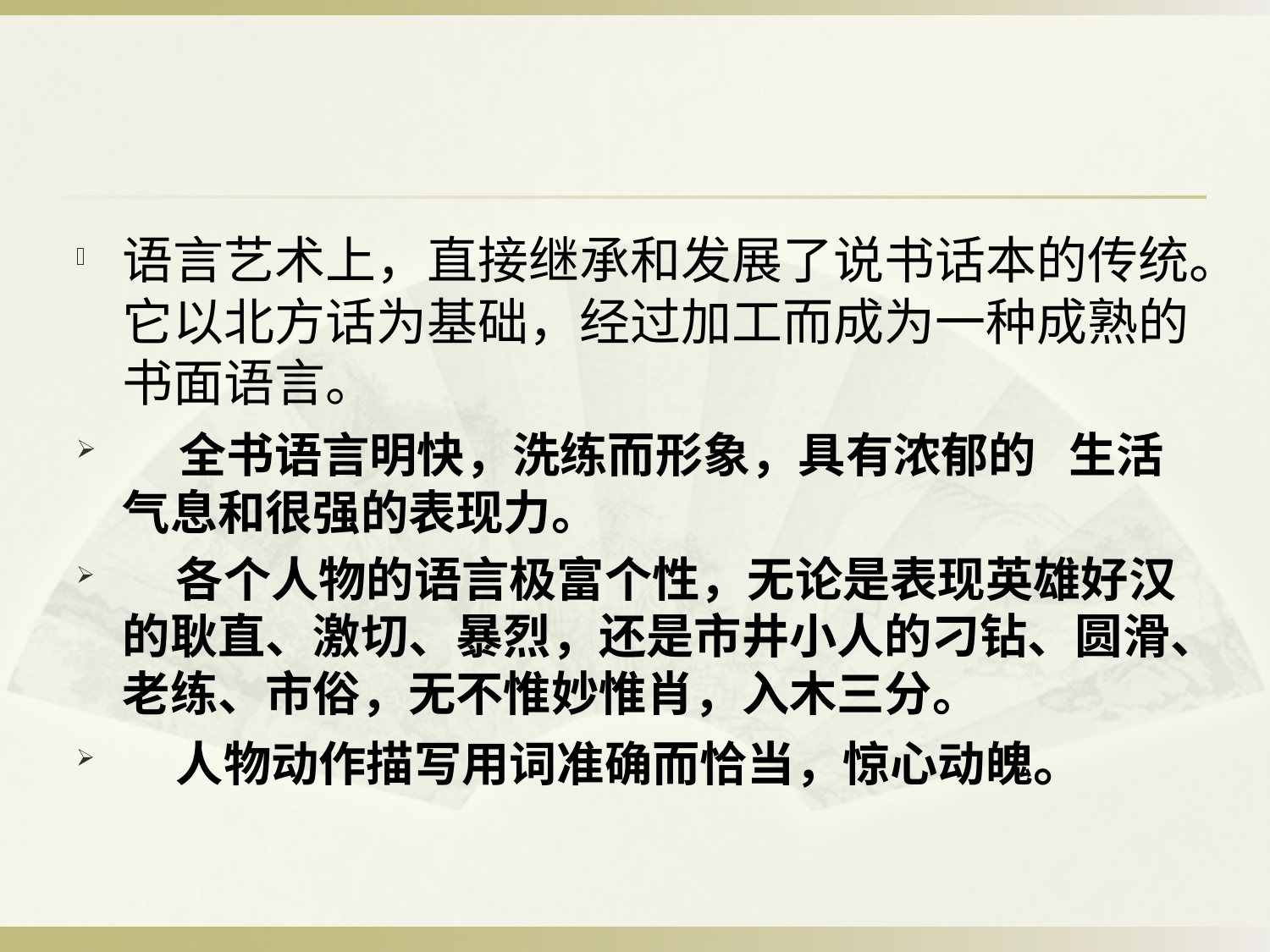

#
语言艺术上，直接继承和发展了说书话本的传统。它以北方话为基础，经过加工而成为一种成熟的书面语言。
    全书语言明快，洗练而形象，具有浓郁的   生活气息和很强的表现力。
    各个人物的语言极富个性，无论是表现英雄好汉的耿直、激切、暴烈，还是市井小人的刁钻、圆滑、老练、市俗，无不惟妙惟肖，入木三分。
    人物动作描写用词准确而恰当，惊心动魄。